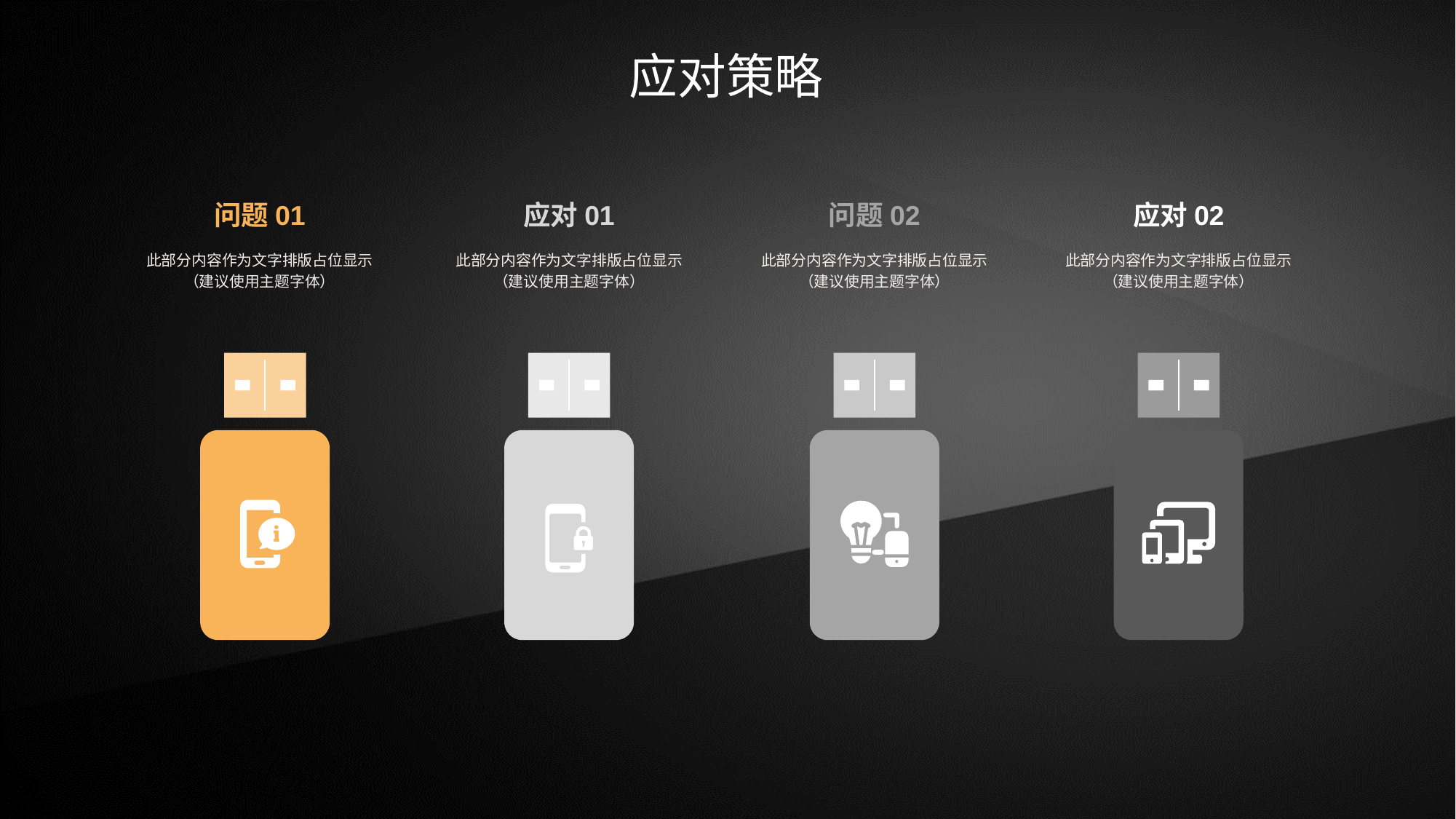

应对策略
问题01
此部分内容作为文字排版占位显示 （建议使用主题字体）
应对01
此部分内容作为文字排版占位显示 （建议使用主题字体）
问题02
此部分内容作为文字排版占位显示 （建议使用主题字体）
应对02
此部分内容作为文字排版占位显示 （建议使用主题字体）